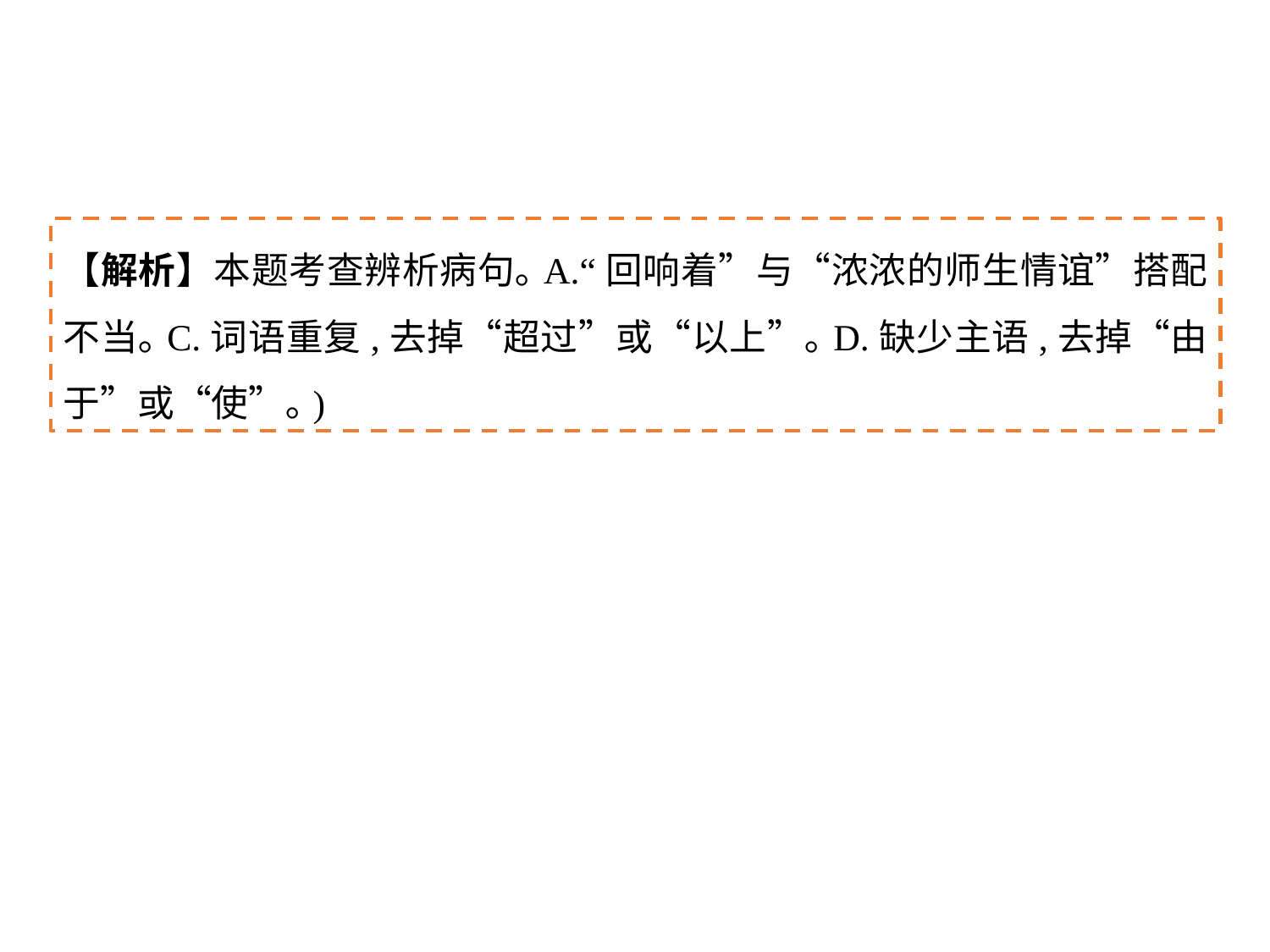

【解析】本题考查辨析病句｡A.“回响着”与“浓浓的师生情谊”搭配不当｡C.词语重复,去掉“超过”或“以上”｡D.缺少主语,去掉“由于”或“使”｡)